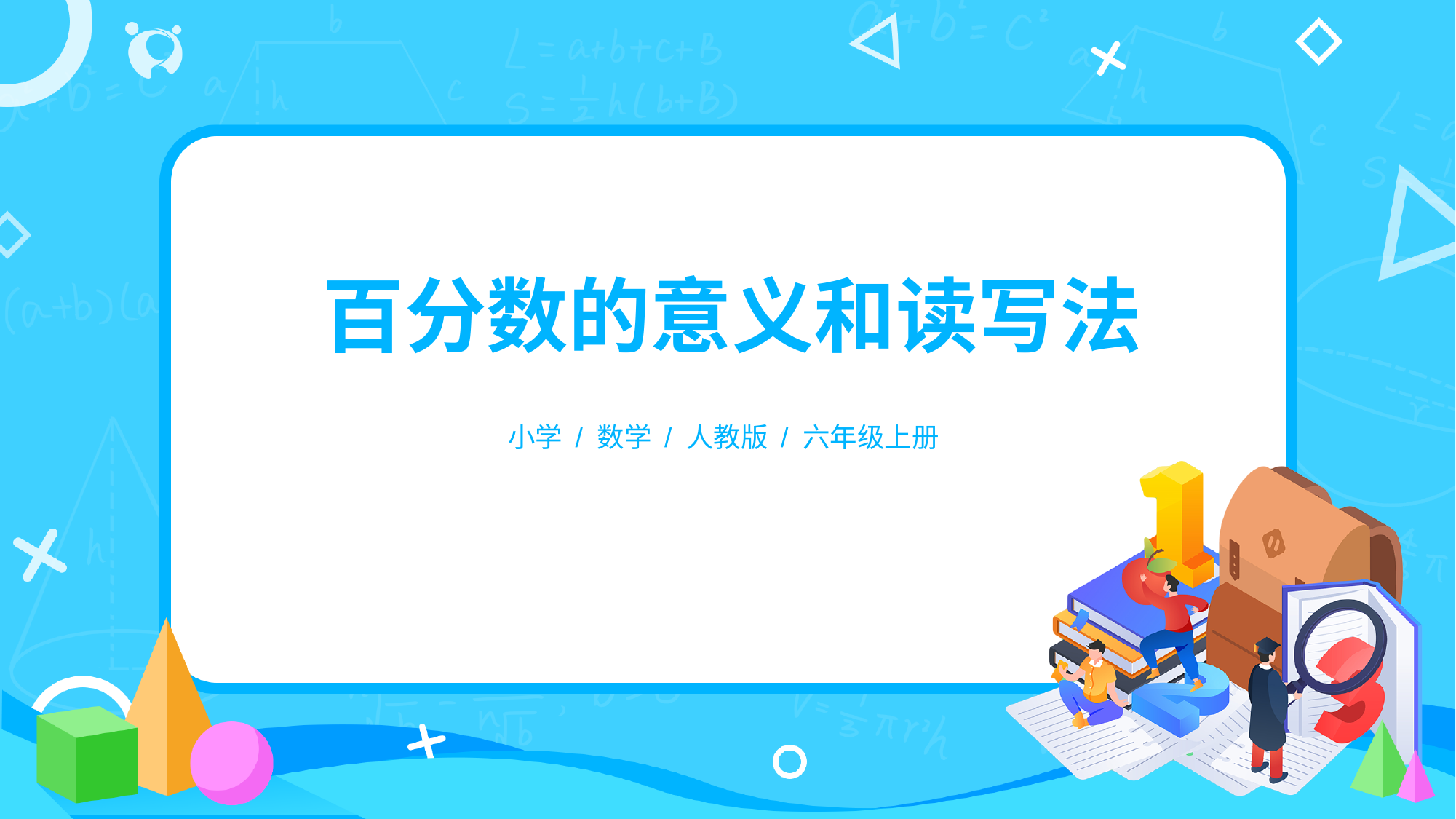

百分数的意义和读写法
小学 / 数学 / 人教版 / 六年级上册